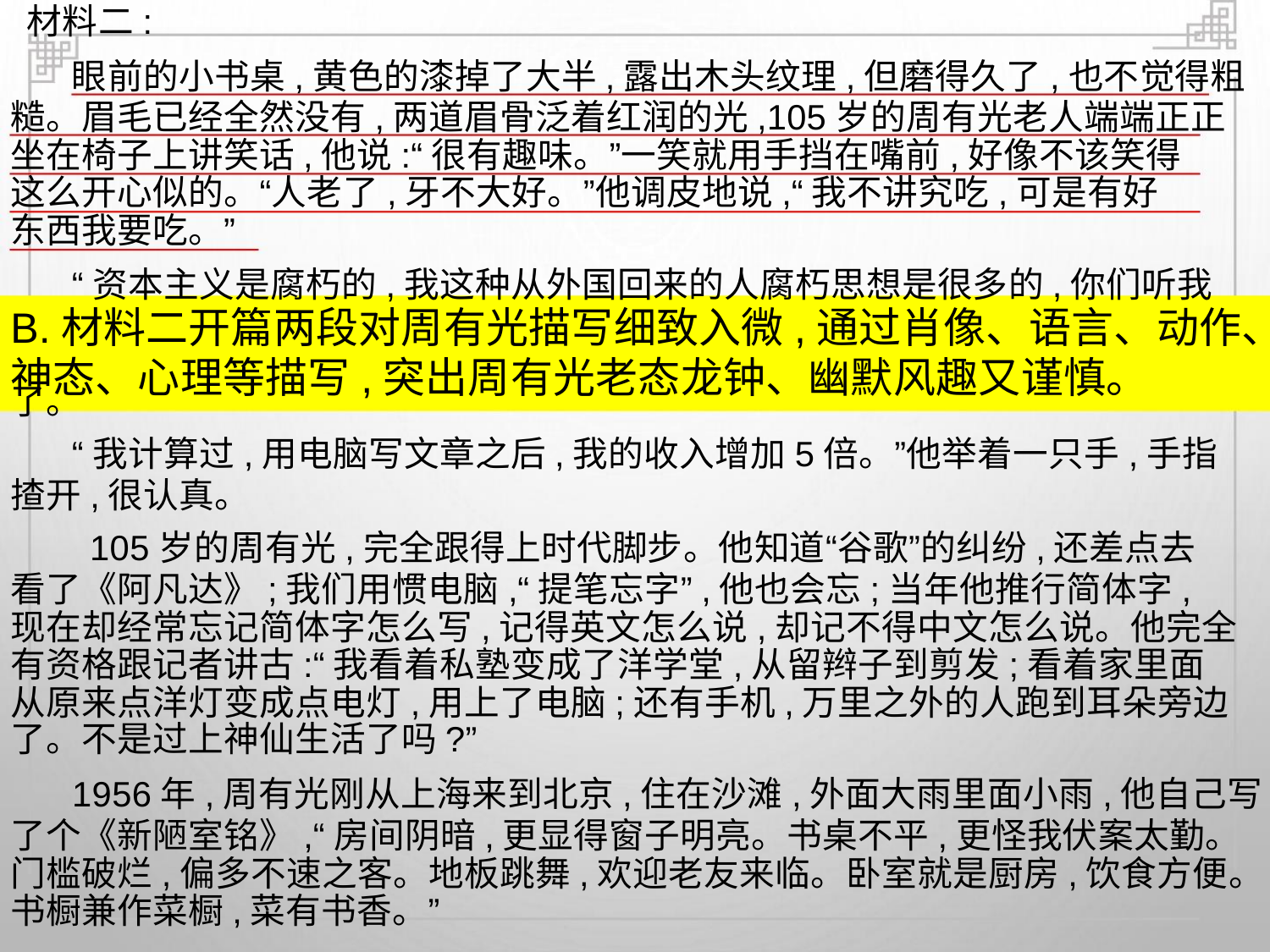

材料二:
眼前的小书桌,黄色的漆掉了大半,露出木头纹理,但磨得久了,也不觉得粗
糙。眉毛已经全然没有,两道眉骨泛着红润的光,105岁的周有光老人端端正正
坐在椅子上讲笑话,他说:“很有趣味。”一笑就用手挡在嘴前,好像不该笑得
这么开心似的。“人老了,牙不大好。”他调皮地说,“我不讲究吃,可是有好
东西我要吃。”
“资本主义是腐朽的,我这种从外国回来的人腐朽思想是很多的,你们听我
B.材料二开篇两段对周有光描写细致入微,通过肖像、语言、动作、
神态、心理等描写,突出周有光老态龙钟、幽默风趣又谨慎。
了。
“我计算过,用电脑写文章之后,我的收入增加5倍。”他举着一只手,手指
揸开,很认真。
105岁的周有光,完全跟得上时代脚步。他知道“谷歌”的纠纷,还差点去
看了《阿凡达》;我们用惯电脑,“提笔忘字”,他也会忘;当年他推行简体字,
现在却经常忘记简体字怎么写,记得英文怎么说,却记不得中文怎么说。他完全
有资格跟记者讲古:“我看着私塾变成了洋学堂,从留辫子到剪发;看着家里面
从原来点洋灯变成点电灯,用上了电脑;还有手机,万里之外的人跑到耳朵旁边
了。不是过上神仙生活了吗?”
1956年,周有光刚从上海来到北京,住在沙滩,外面大雨里面小雨,他自己写
了个《新陋室铭》,“房间阴暗,更显得窗子明亮。书桌不平,更怪我伏案太勤。
门槛破烂,偏多不速之客。地板跳舞,欢迎老友来临。卧室就是厨房,饮食方便。
书橱兼作菜橱,菜有书香。”